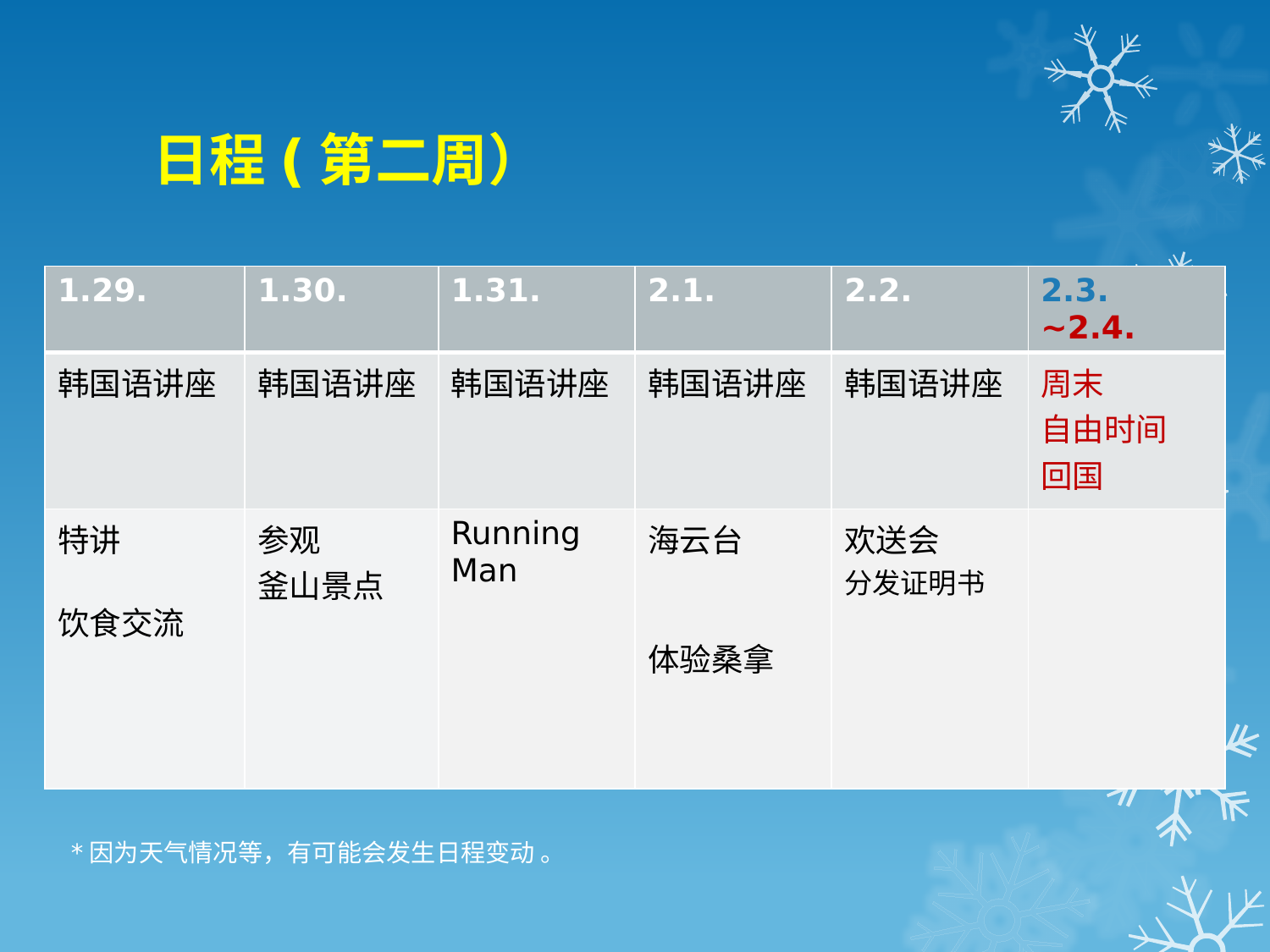

# 日程(第二周）
| 1.29. | 1.30. | 1.31. | 2.1. | 2.2. | 2.3. ~2.4. |
| --- | --- | --- | --- | --- | --- |
| 韩国语讲座 | 韩国语讲座 | 韩国语讲座 | 韩国语讲座 | 韩国语讲座 | 周末 自由时间 回国 |
| 特讲 饮食交流 | 参观 釜山景点 | Running Man | 海云台 体验桑拿 | 欢送会 分发证明书 |  |
*因为天气情况等，有可能会发生日程变动 。